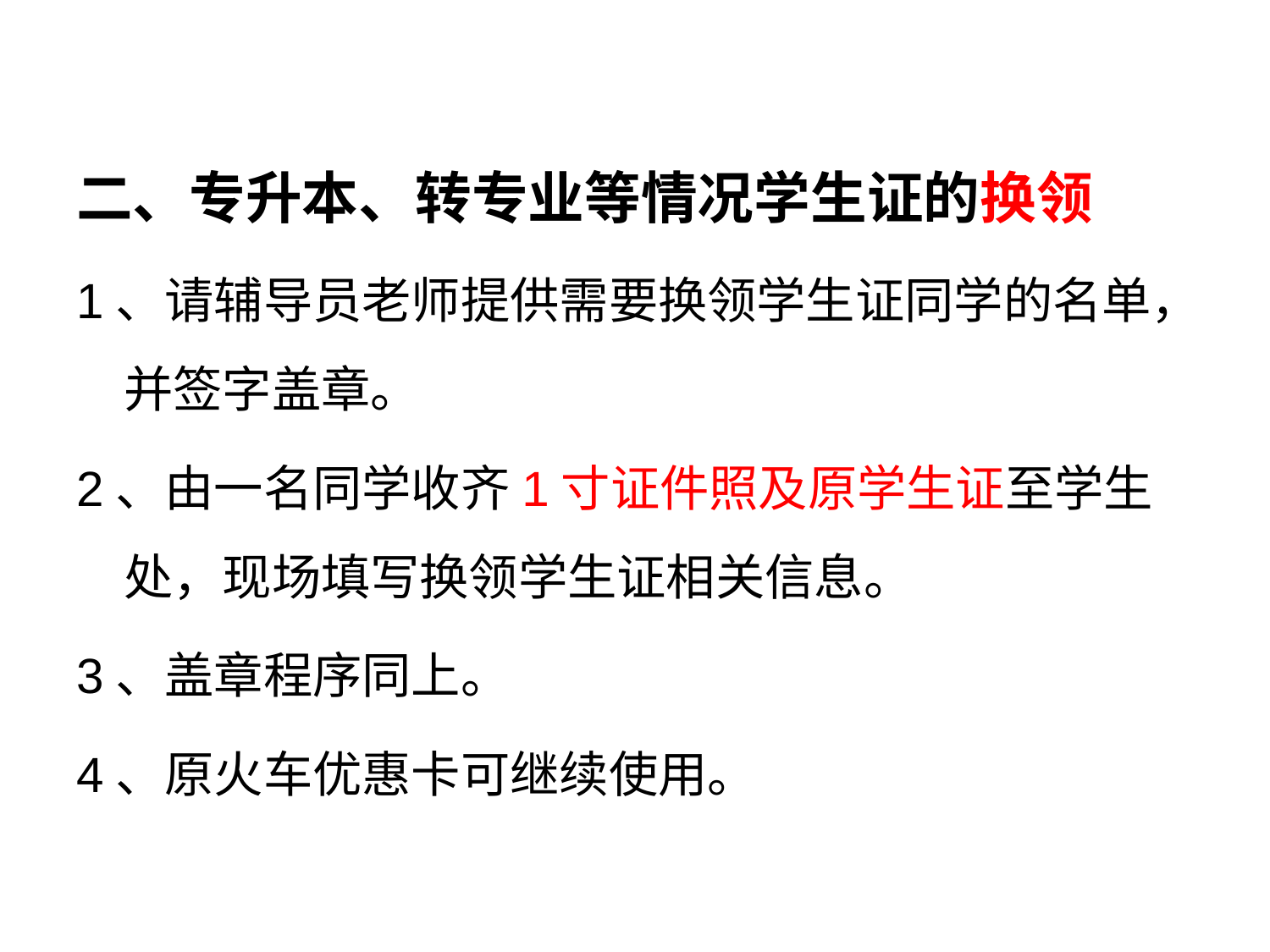

#
二、专升本、转专业等情况学生证的换领
1、请辅导员老师提供需要换领学生证同学的名单，并签字盖章。
2、由一名同学收齐1寸证件照及原学生证至学生处，现场填写换领学生证相关信息。
3、盖章程序同上。
4、原火车优惠卡可继续使用。